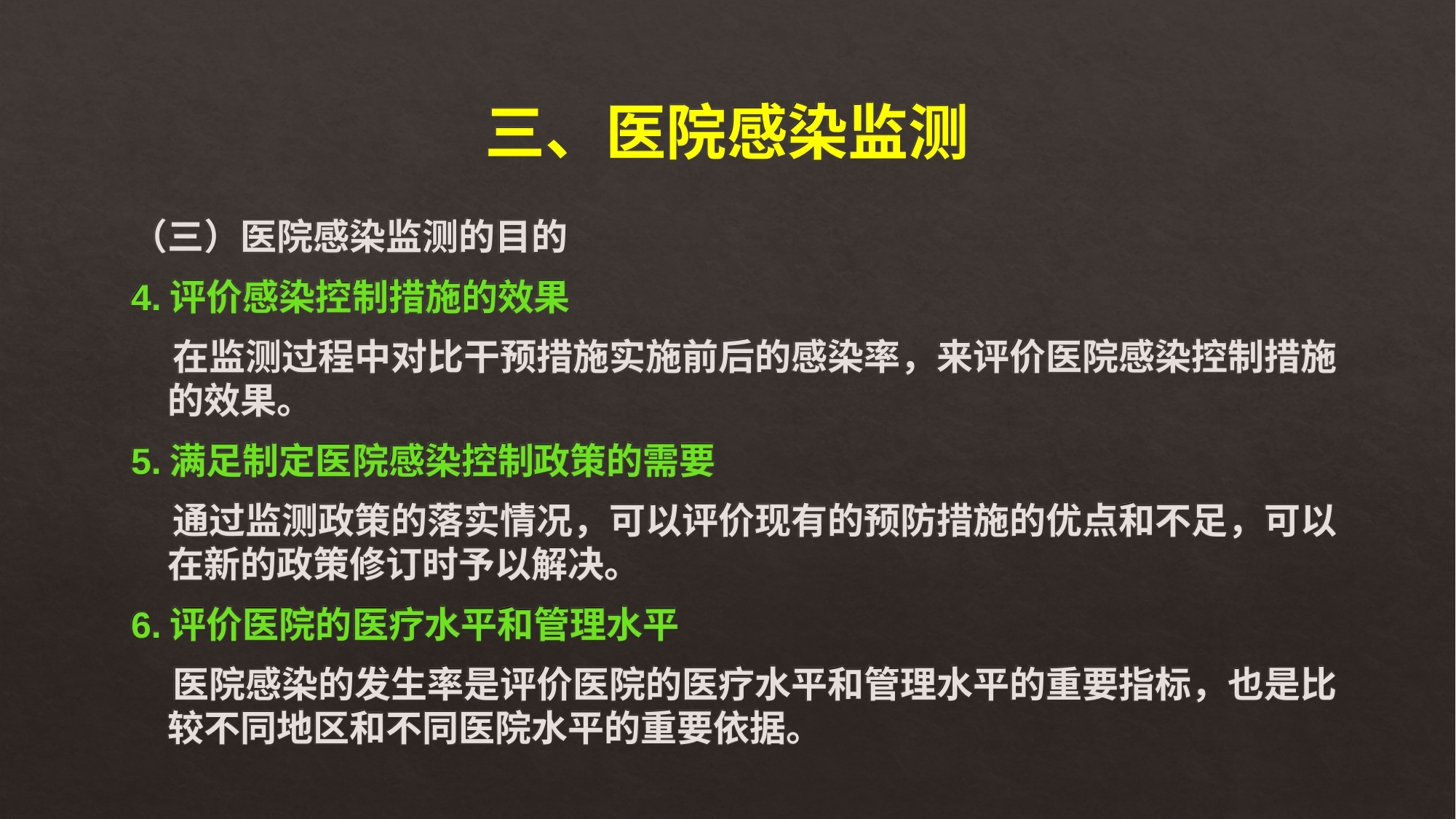

# 三、医院感染监测
（三）医院感染监测的目的
4.评价感染控制措施的效果
    在监测过程中对比干预措施实施前后的感染率，来评价医院感染控制措施的效果。
5.满足制定医院感染控制政策的需要
    通过监测政策的落实情况，可以评价现有的预防措施的优点和不足，可以在新的政策修订时予以解决。
6.评价医院的医疗水平和管理水平
    医院感染的发生率是评价医院的医疗水平和管理水平的重要指标，也是比较不同地区和不同医院水平的重要依据。